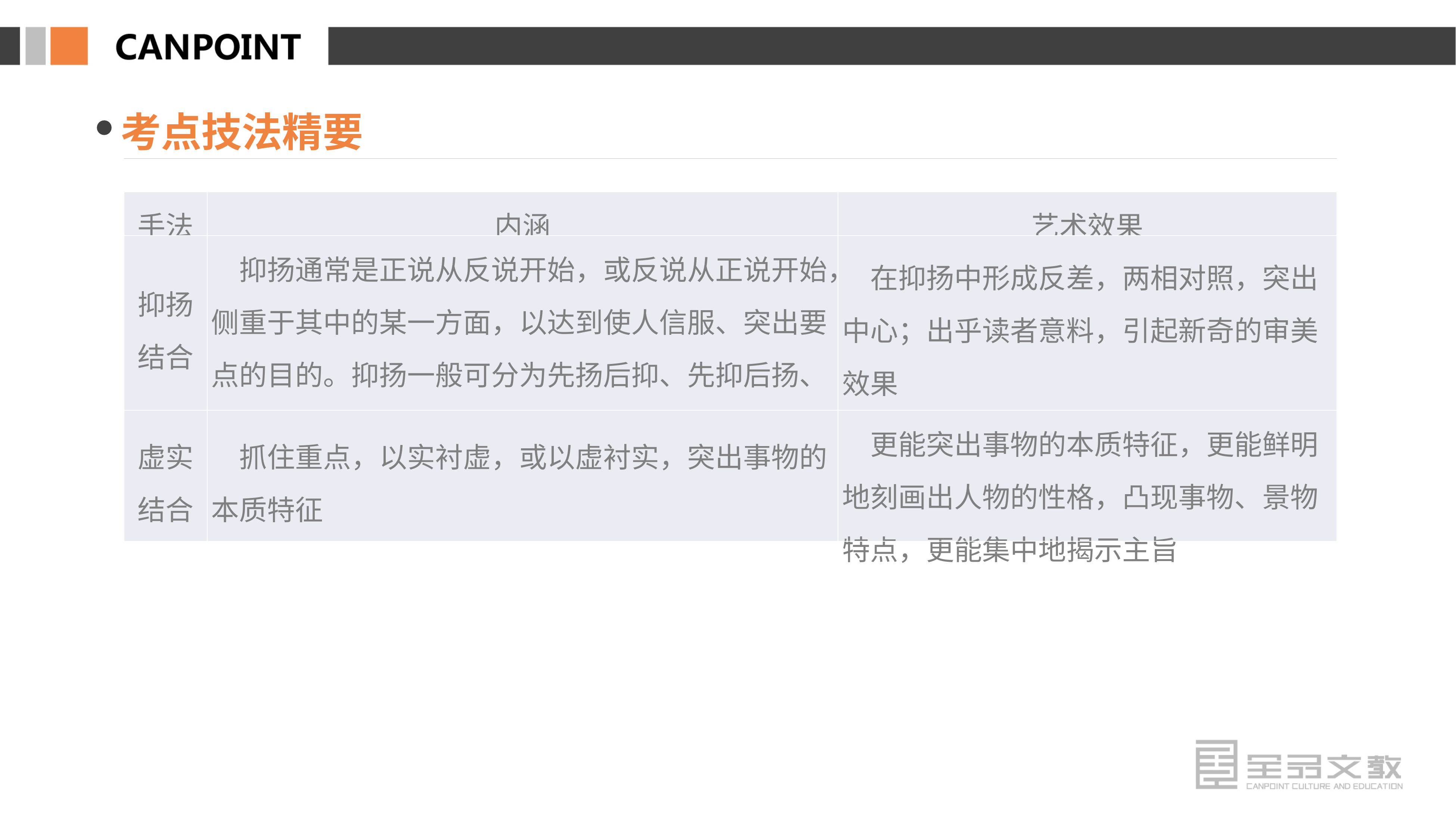

考点技法精要

| 手法 | 内涵 | 艺术效果 |
| --- | --- | --- |
| 抑扬 结合 | 抑扬通常是正说从反说开始，或反说从正说开始，侧重于其中的某一方面，以达到使人信服、突出要点的目的。抑扬一般可分为先扬后抑、先抑后扬、扬中有抑、抑中有扬、明扬实抑等几种 | 在抑扬中形成反差，两相对照，突出中心；出乎读者意料，引起新奇的审美效果 |
| 虚实 结合 | 抓住重点，以实衬虚，或以虚衬实，突出事物的本质特征 | 更能突出事物的本质特征，更能鲜明地刻画出人物的性格，凸现事物、景物特点，更能集中地揭示主旨 |